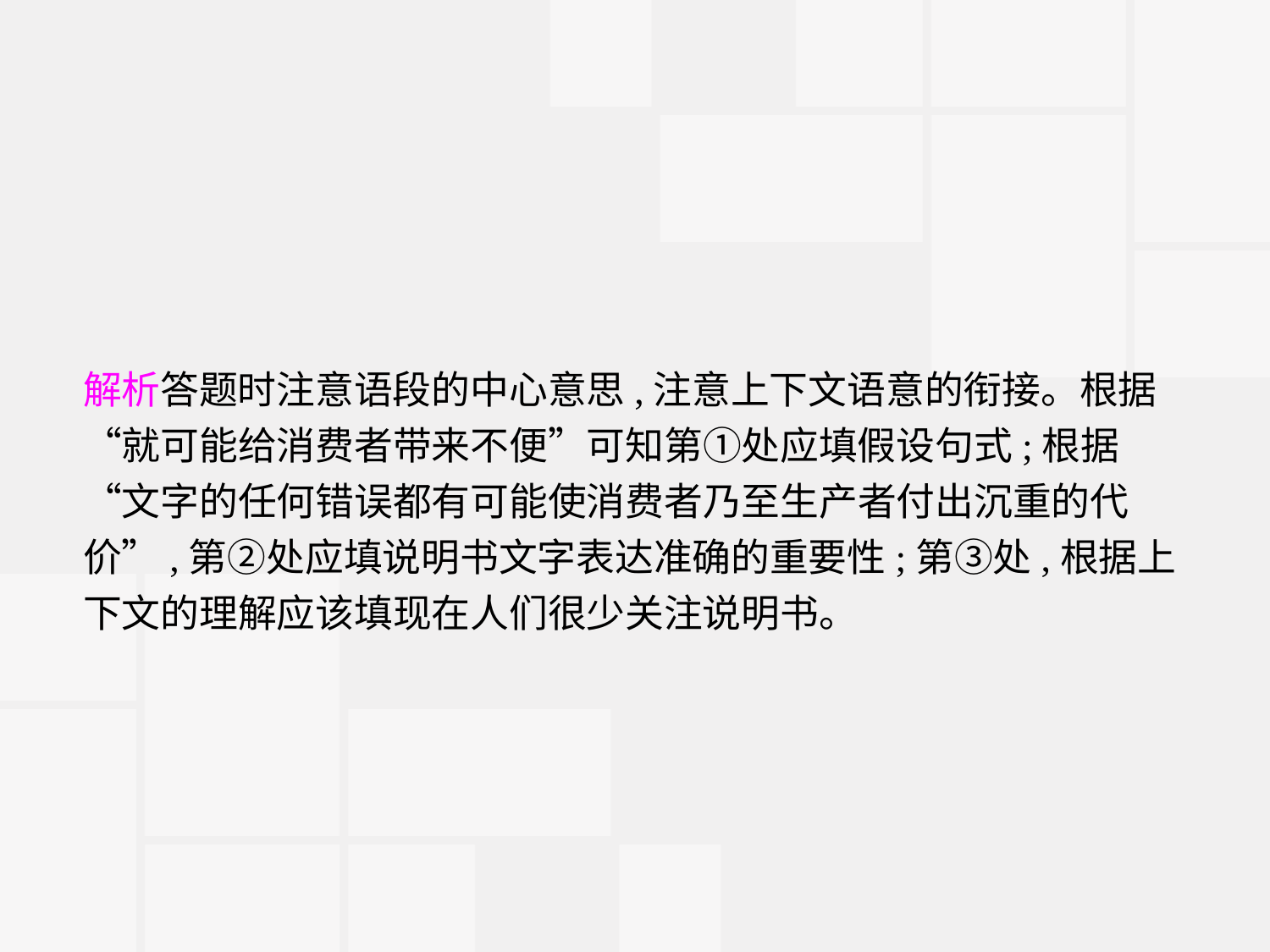

解析答题时注意语段的中心意思,注意上下文语意的衔接。根据“就可能给消费者带来不便”可知第①处应填假设句式;根据“文字的任何错误都有可能使消费者乃至生产者付出沉重的代价”,第②处应填说明书文字表达准确的重要性;第③处,根据上下文的理解应该填现在人们很少关注说明书。